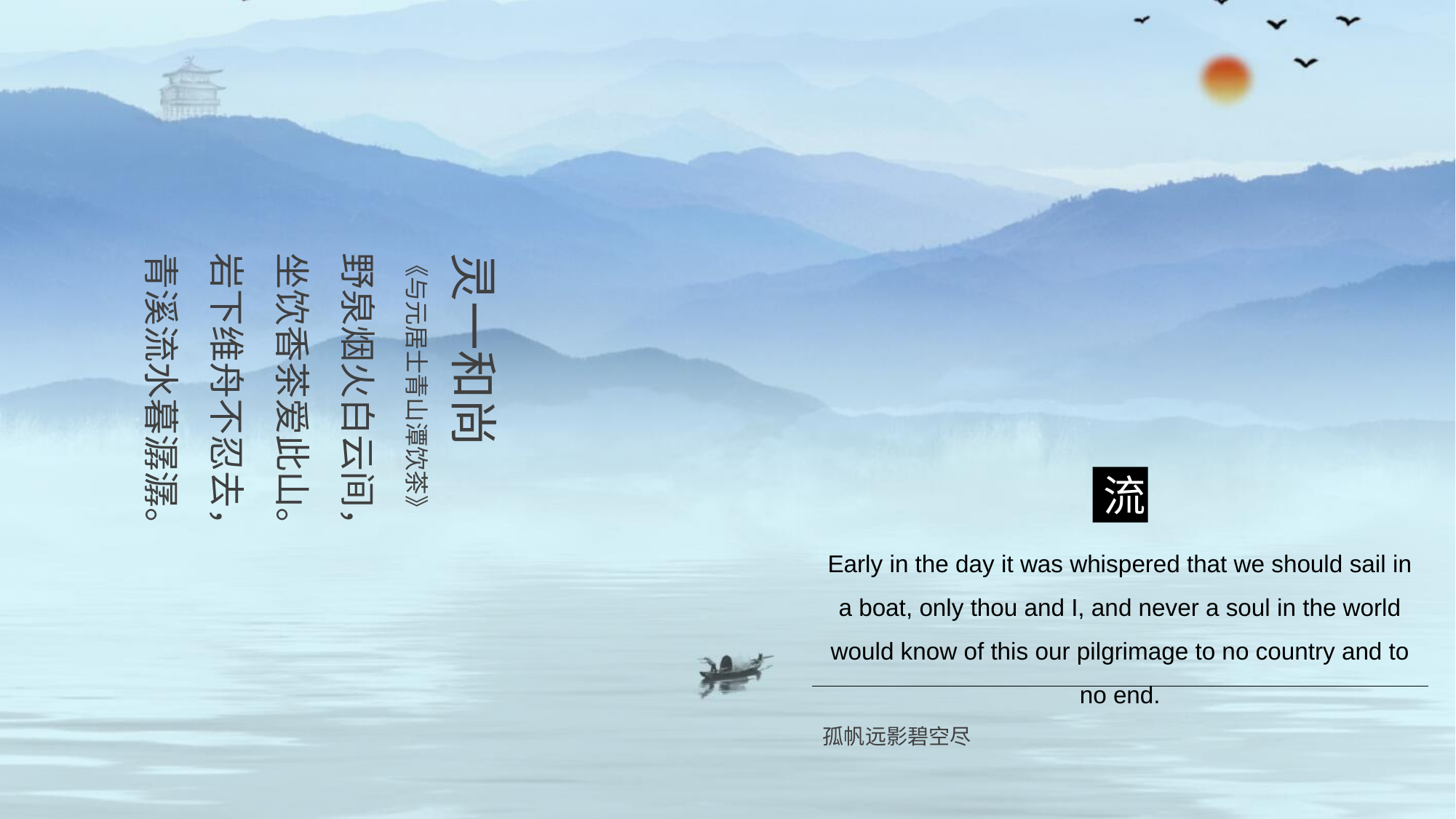

灵一和尚
《与元居士青山潭饮茶》
野泉烟火白云间，
坐饮香茶爱此山。
岩下维舟不忍去，
青溪流水暮潺潺。
流
Early in the day it was whispered that we should sail in a boat, only thou and I, and never a soul in the world would know of this our pilgrimage to no country and to no end.
孤帆远影碧空尽